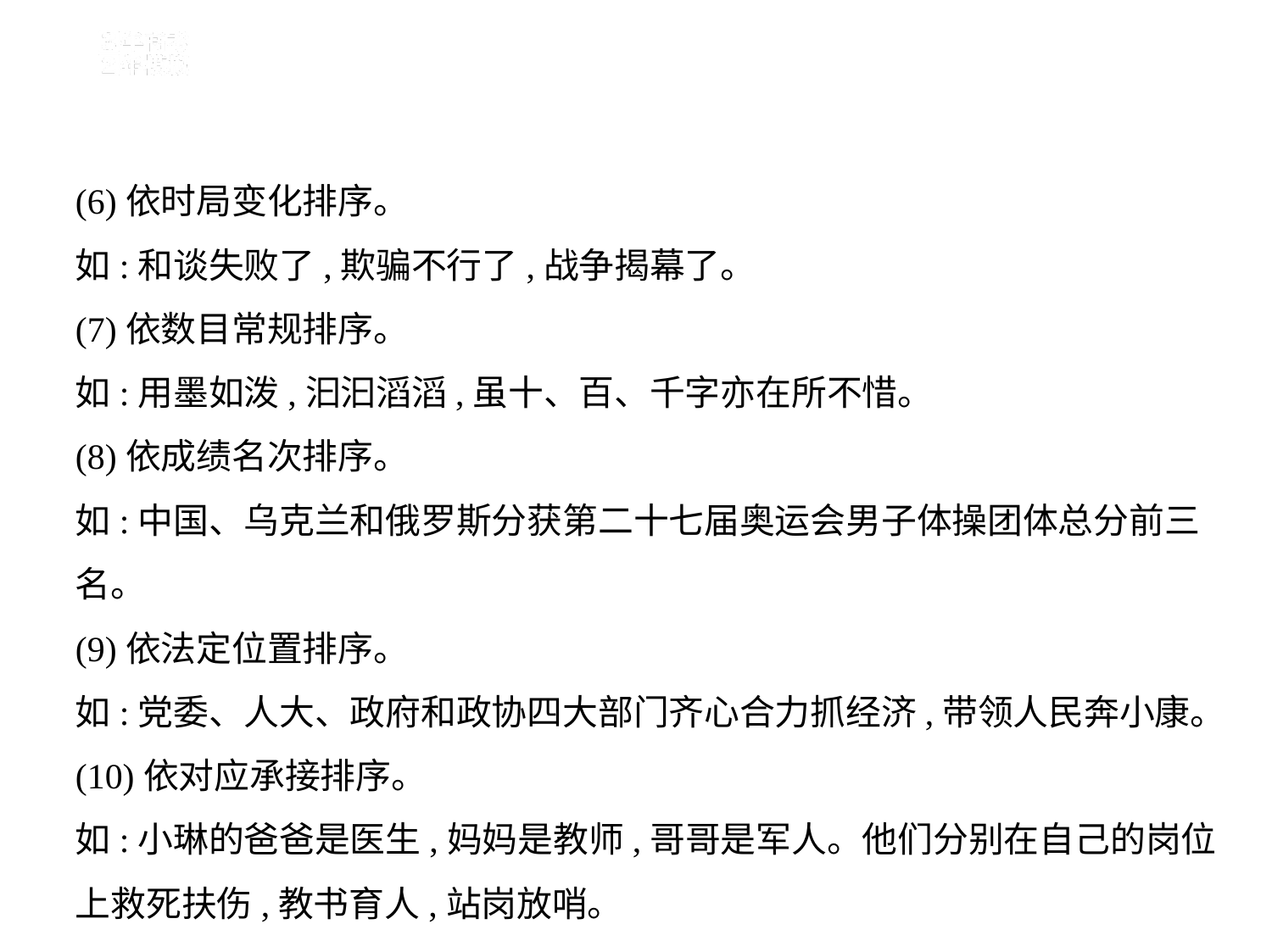

(6)依时局变化排序。
如:和谈失败了,欺骗不行了,战争揭幕了。
(7)依数目常规排序。
如:用墨如泼,汩汩滔滔,虽十、百、千字亦在所不惜。
(8)依成绩名次排序。
如:中国、乌克兰和俄罗斯分获第二十七届奥运会男子体操团体总分前三
名。
(9)依法定位置排序。
如:党委、人大、政府和政协四大部门齐心合力抓经济,带领人民奔小康。
(10)依对应承接排序。
如:小琳的爸爸是医生,妈妈是教师,哥哥是军人。他们分别在自己的岗位
上救死扶伤,教书育人,站岗放哨。